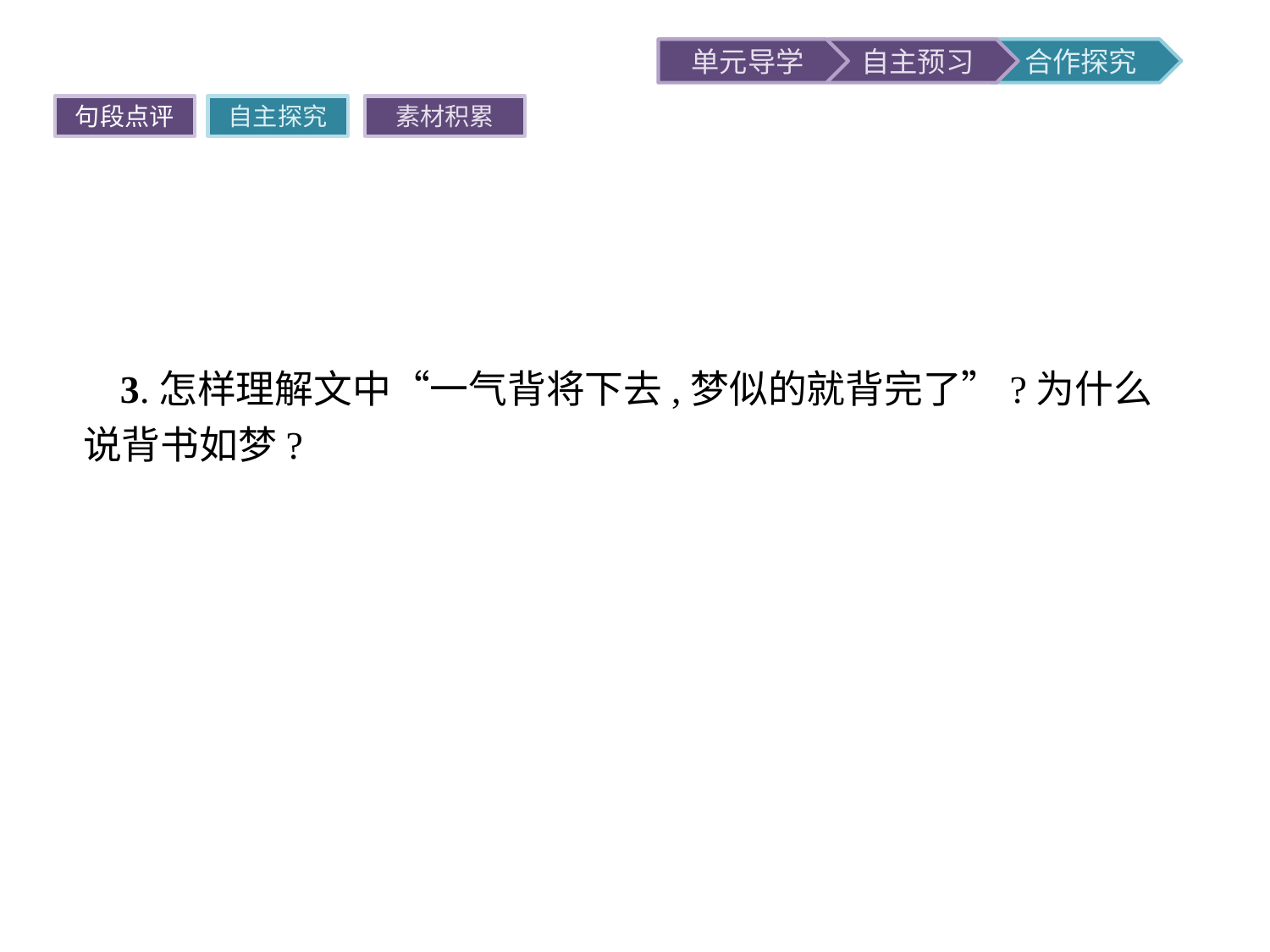

句段点评
自主探究
素材积累
3.怎样理解文中“一气背将下去,梦似的就背完了”?为什么说背书如梦?
提示写出了“我”对于父亲毫不顾及“我”的内心的无奈和烦恼,表现了当时封建教育的内容和方法对儿童身心健康的巨大伤害。因为“我”完全是被迫地、很机械地背书,所以说如“梦似的”。